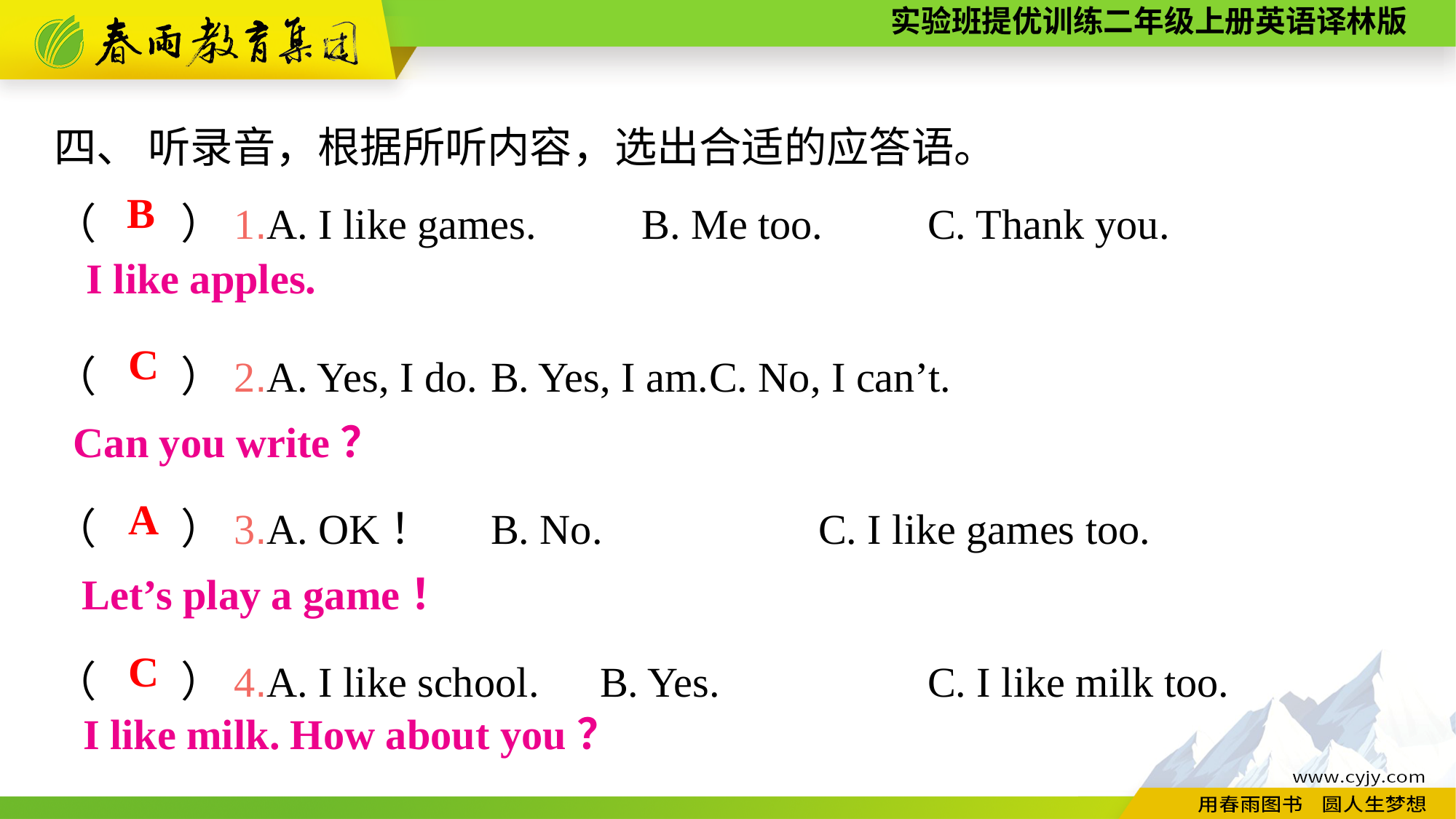

四、 听录音，根据所听内容，选出合适的应答语。
（　　）1.A. I like games.　　B. Me too.　　	C. Thank you.

（　　）2.A. Yes, I do.	B. Yes, I am.	C. No, I can’t.

（　　）3.A. OK！	B. No.		C. I like games too.

（　　）4.A. I like school.	B. Yes.		C. I like milk too.
B
I like apples.
C
Can you write？
A
Let’s play a game！
C
I like milk. How about you？